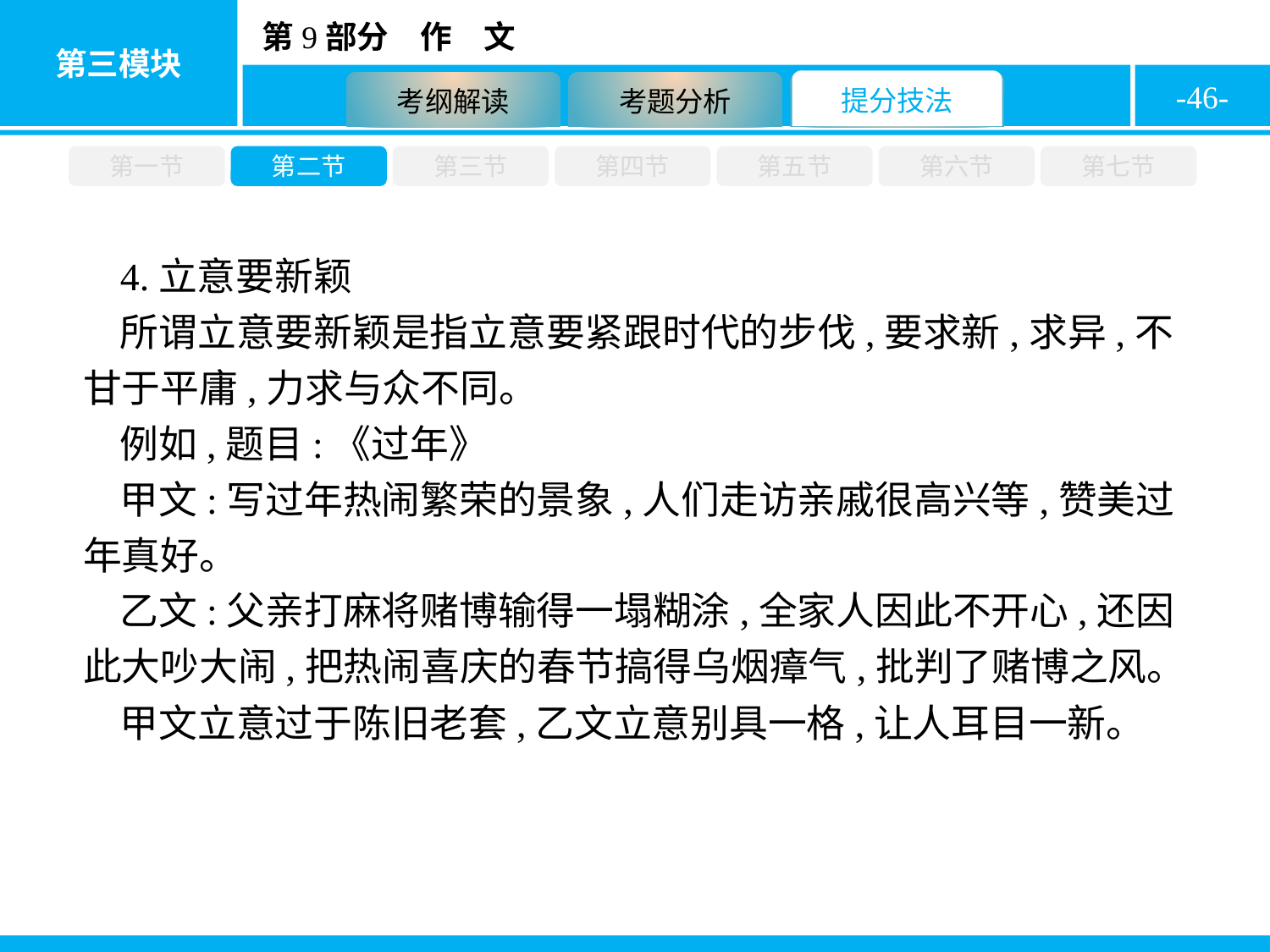

-46-
第一节
第二节
第三节
第四节
第五节
第六节
第七节
4.立意要新颖
所谓立意要新颖是指立意要紧跟时代的步伐,要求新,求异,不甘于平庸,力求与众不同。
例如,题目:《过年》
甲文:写过年热闹繁荣的景象,人们走访亲戚很高兴等,赞美过年真好。
乙文:父亲打麻将赌博输得一塌糊涂,全家人因此不开心,还因此大吵大闹,把热闹喜庆的春节搞得乌烟瘴气,批判了赌博之风。
甲文立意过于陈旧老套,乙文立意别具一格,让人耳目一新。